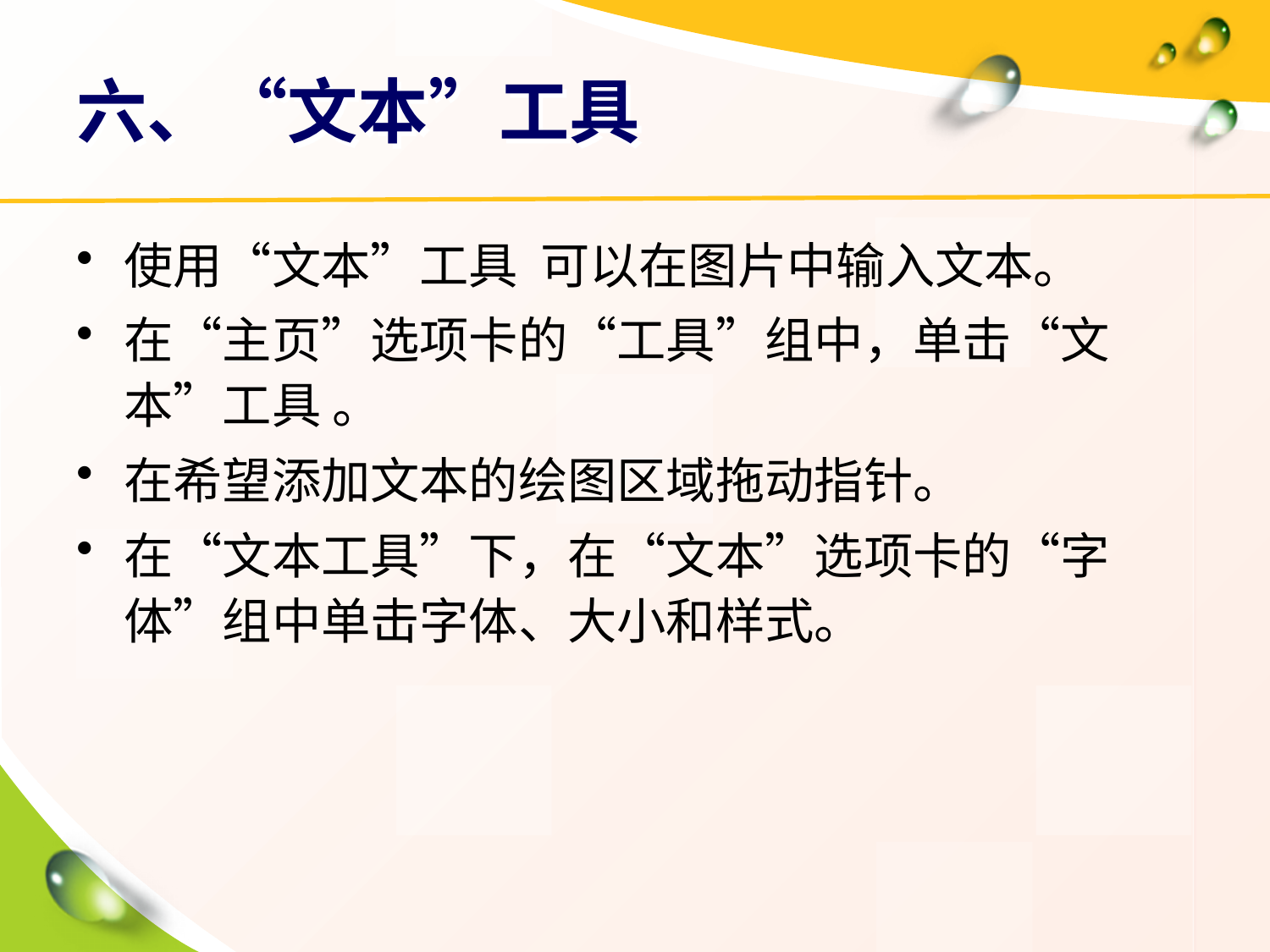

# 六、“文本”工具
使用“文本”工具  可以在图片中输入文本。
在“主页”选项卡的“工具”组中，单击“文本”工具 。
在希望添加文本的绘图区域拖动指针。
在“文本工具”下，在“文本”选项卡的“字体”组中单击字体、大小和样式。